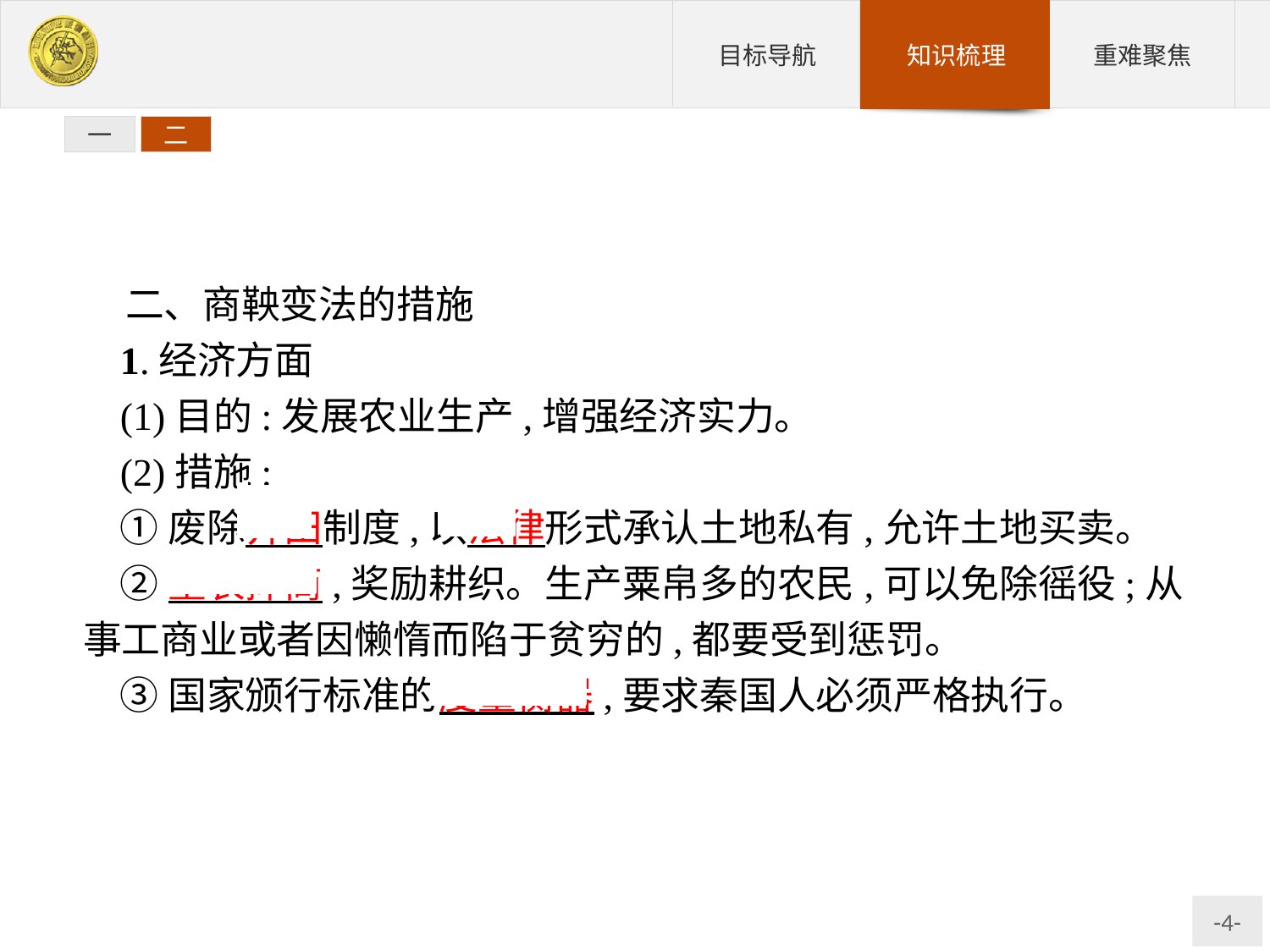

一
二
二、商鞅变法的措施
1.经济方面
(1)目的:发展农业生产,增强经济实力。
(2)措施:
①废除井田制度,以法律形式承认土地私有,允许土地买卖。
②重农抑商,奖励耕织。生产粟帛多的农民,可以免除徭役;从事工商业或者因懒惰而陷于贫穷的,都要受到惩罚。
③国家颁行标准的度量衡器,要求秦国人必须严格执行。